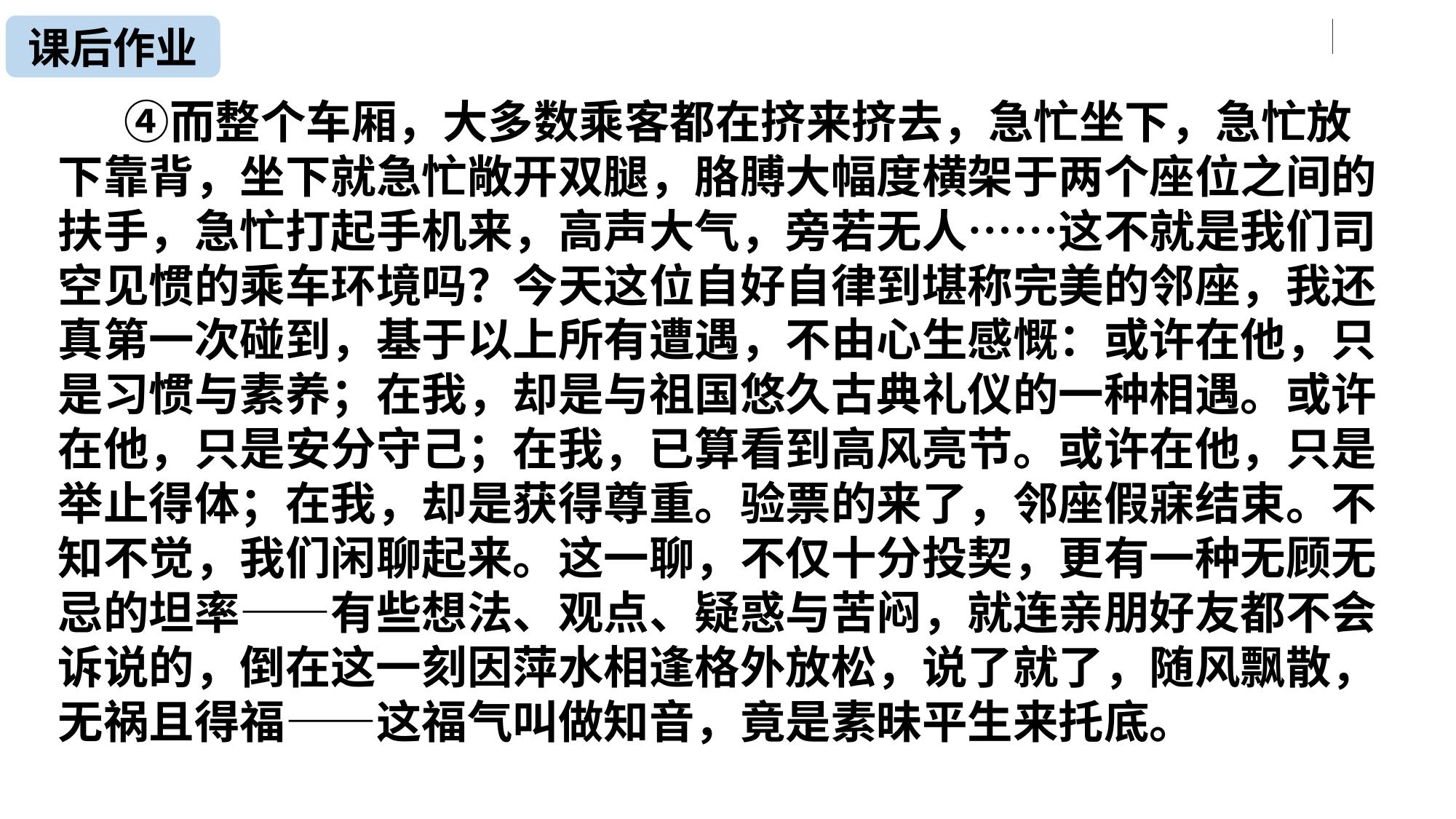

课后作业
　  ④而整个车厢，大多数乘客都在挤来挤去，急忙坐下，急忙放下靠背，坐下就急忙敞开双腿，胳膊大幅度横架于两个座位之间的扶手，急忙打起手机来，高声大气，旁若无人……这不就是我们司空见惯的乘车环境吗？今天这位自好自律到堪称完美的邻座，我还真第一次碰到，基于以上所有遭遇，不由心生感慨：或许在他，只是习惯与素养；在我，却是与祖国悠久古典礼仪的一种相遇。或许在他，只是安分守己；在我，已算看到高风亮节。或许在他，只是举止得体；在我，却是获得尊重。验票的来了，邻座假寐结束。不知不觉，我们闲聊起来。这一聊，不仅十分投契，更有一种无顾无忌的坦率——有些想法、观点、疑惑与苦闷，就连亲朋好友都不会诉说的，倒在这一刻因萍水相逢格外放松，说了就了，随风飘散，无祸且得福——这福气叫做知音，竟是素昧平生来托底。